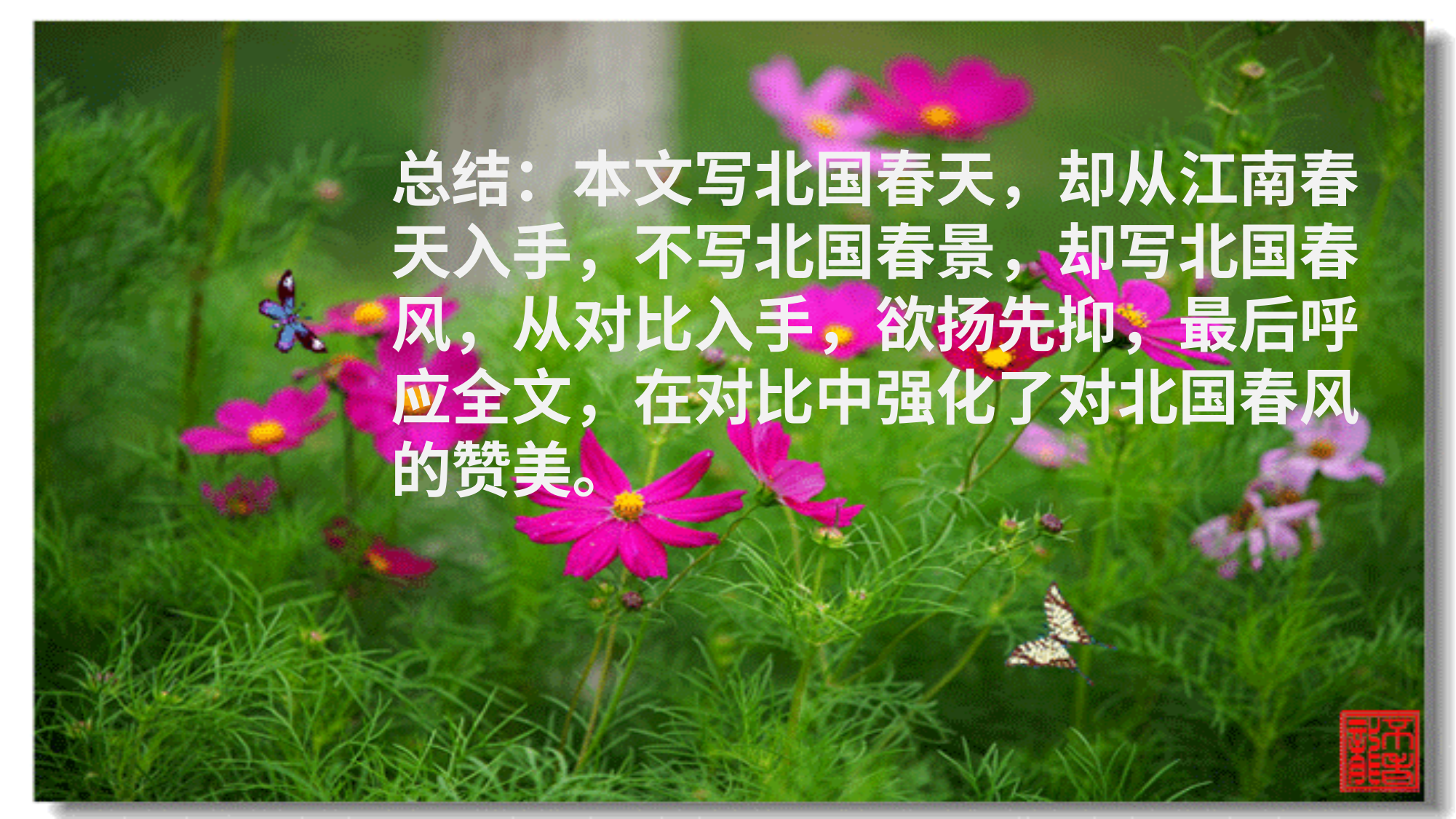

总结：本文写北国春天，却从江南春天入手，不写北国春景，却写北国春风，从对比入手，欲扬先抑，最后呼应全文，在对比中强化了对北国春风的赞美。